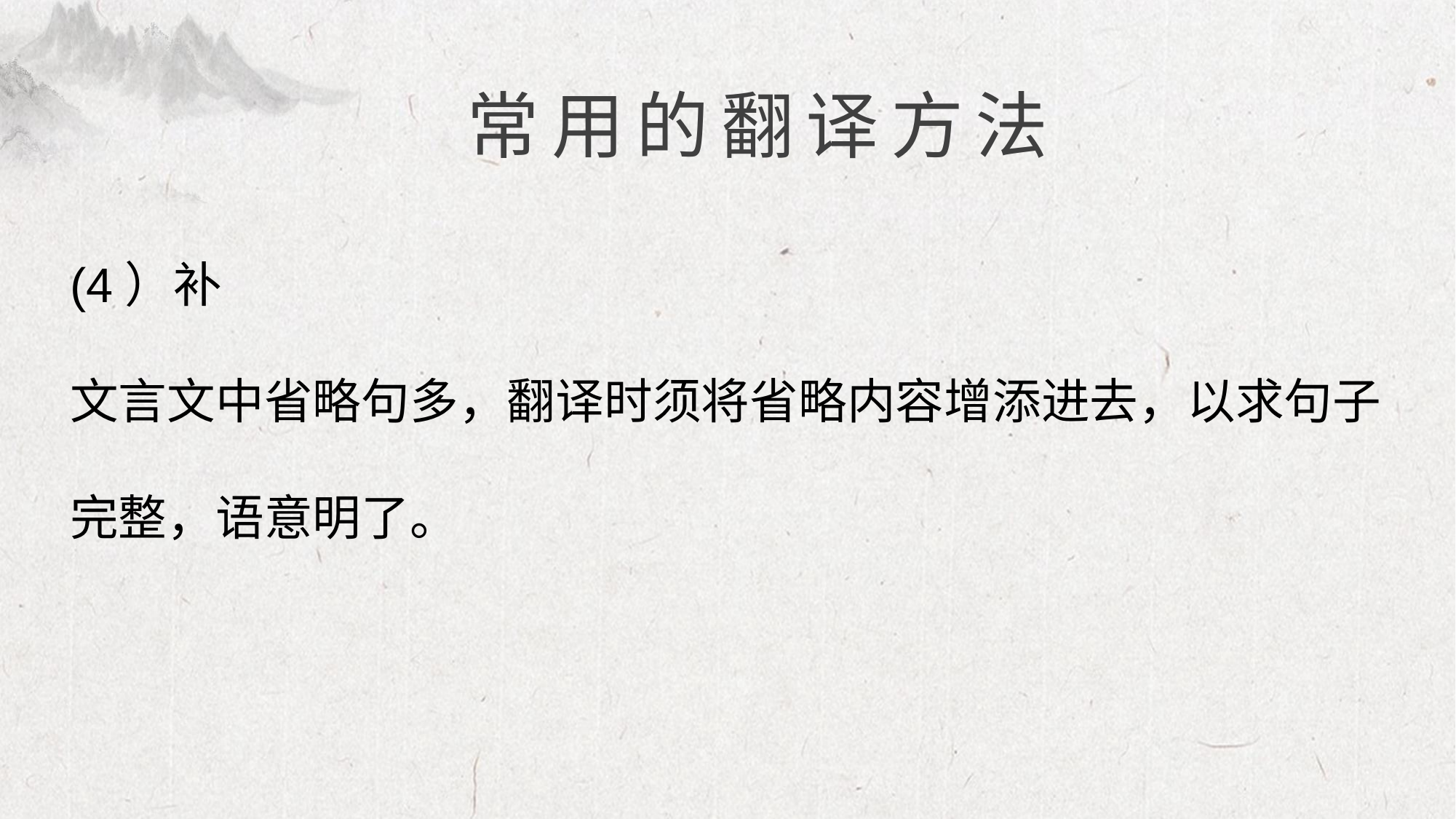

常用的翻译方法
(4）补
文言文中省略句多，翻译时须将省略内容增添进去，以求句子完整，语意明了。